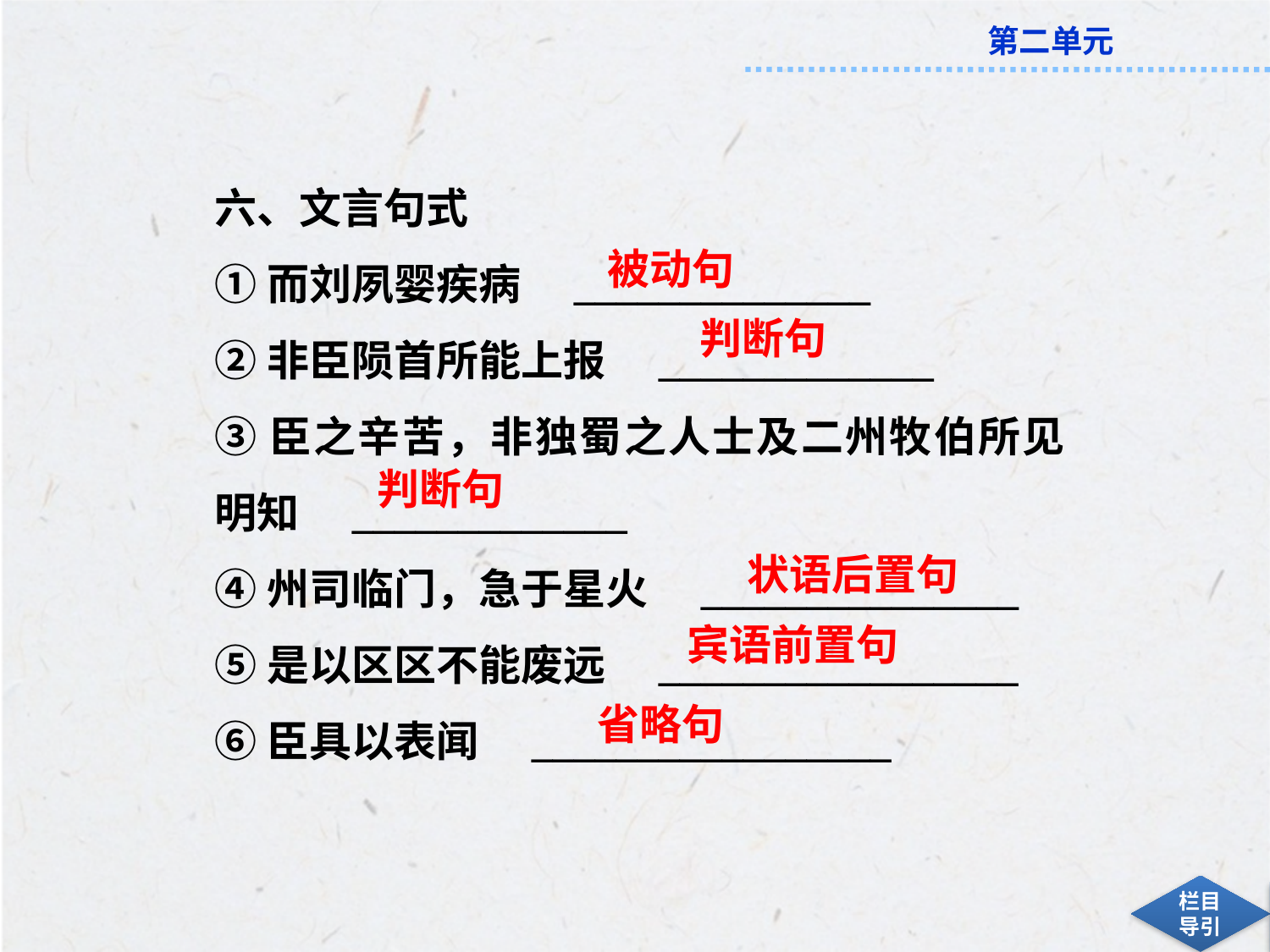

六、文言句式
①而刘夙婴疾病　______________
②非臣陨首所能上报　_____________
③臣之辛苦，非独蜀之人士及二州牧伯所见明知　_____________
④州司临门，急于星火　_______________
⑤是以区区不能废远　_________________
⑥臣具以表闻　_________________

被动句
　判断句
判断句
状语后置句
宾语前置句
省略句